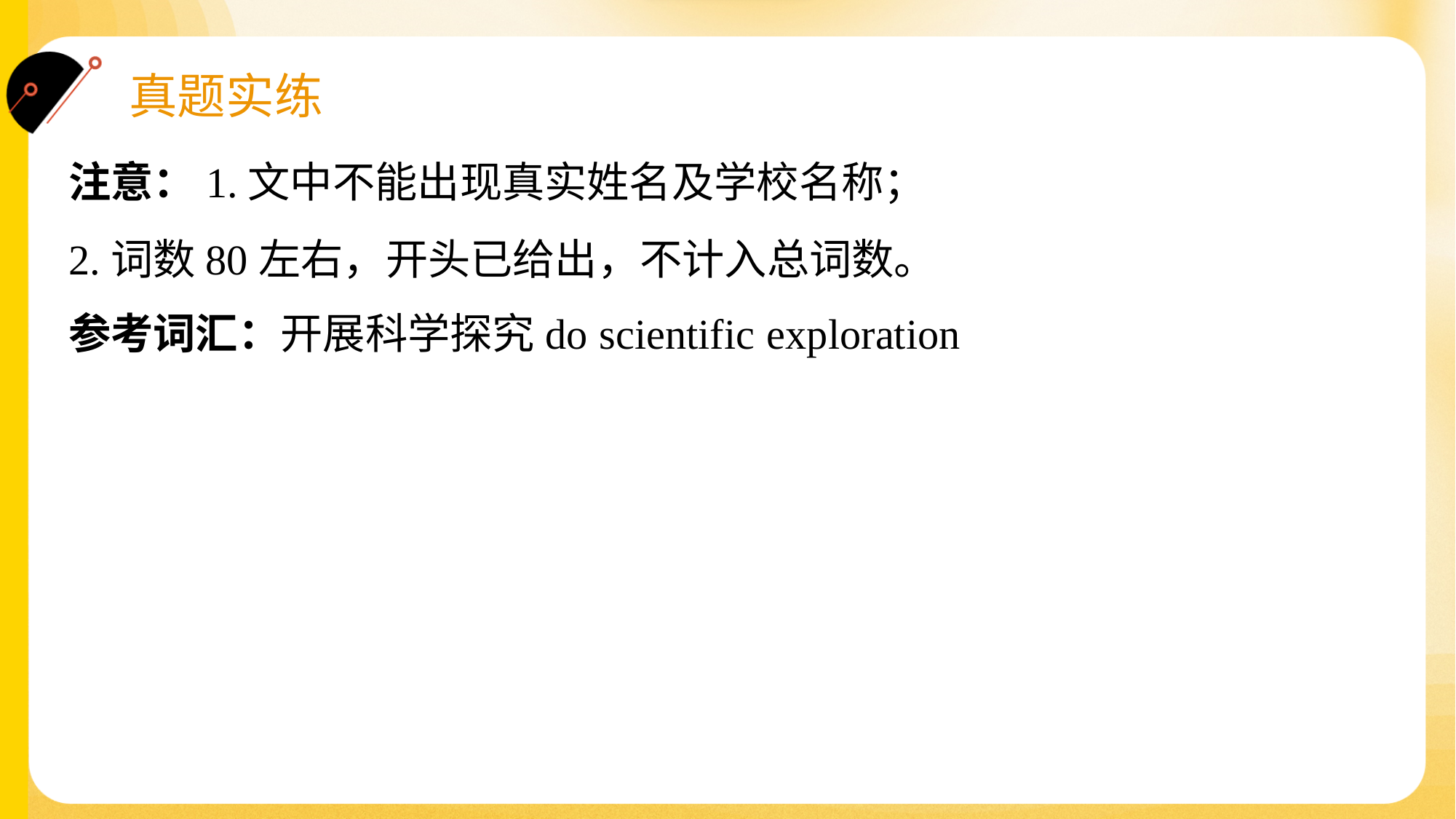

注意：1.文中不能出现真实姓名及学校名称；
2.词数80左右，开头已给出，不计入总词数。
参考词汇：开展科学探究do scientific exploration